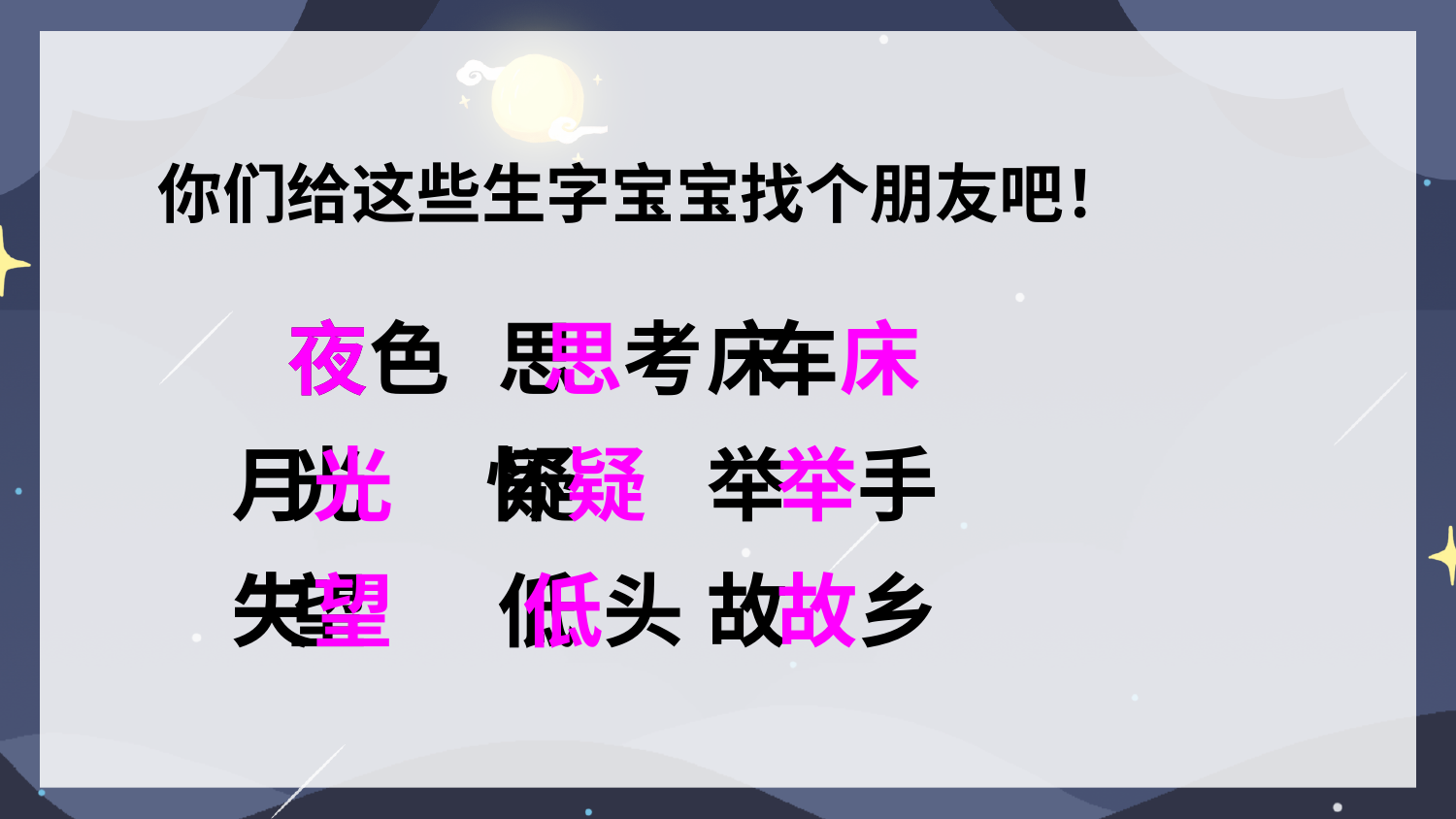

你们给这些生字宝宝找个朋友吧！
  夜       思       床
  光       疑       举
  望       低       故
  夜色     思考   车床
月光     怀疑       举手
失望       低头     故乡